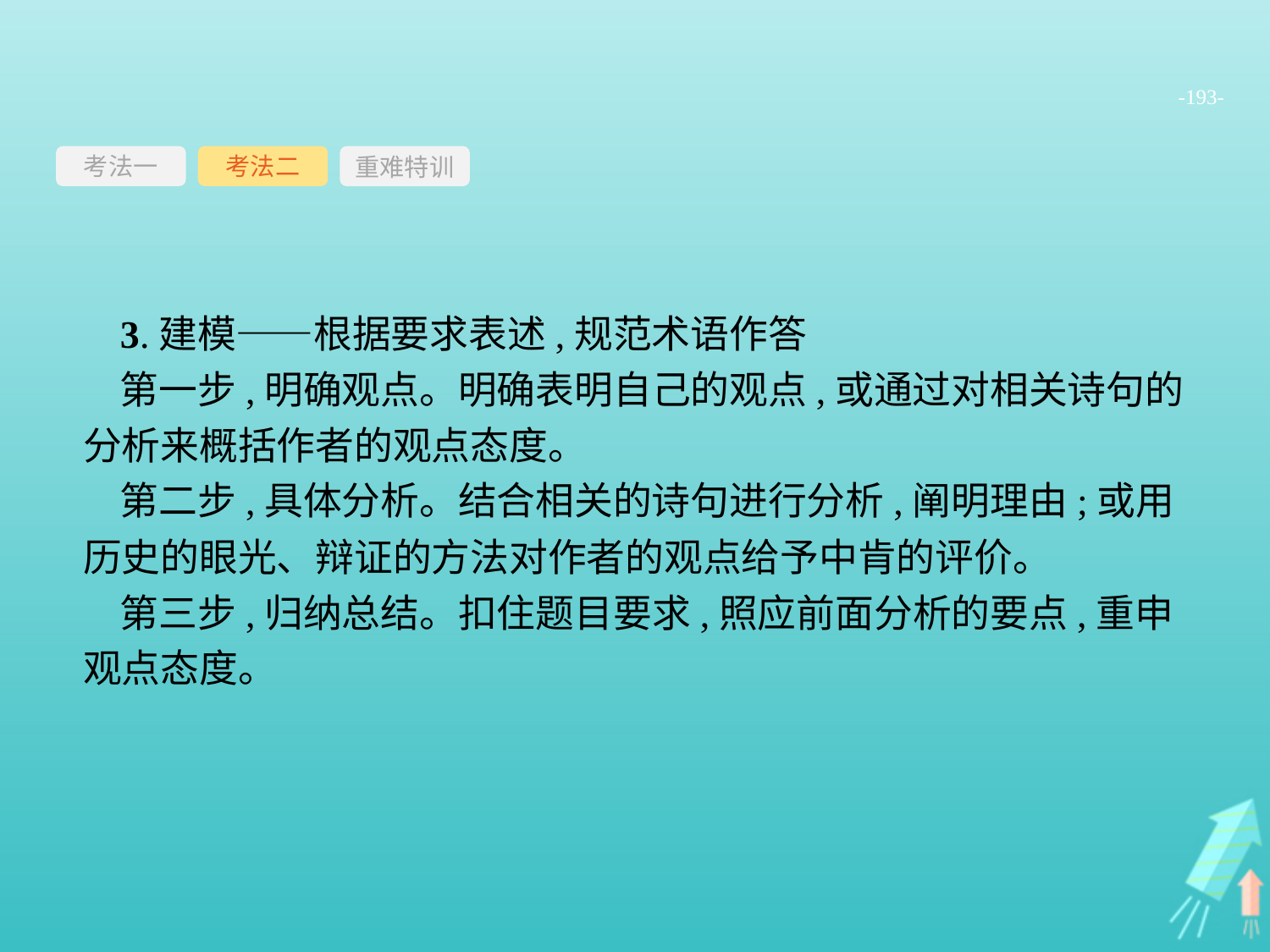

-193-
考法一
重难特训
考法二
3.建模——根据要求表述,规范术语作答
第一步,明确观点。明确表明自己的观点,或通过对相关诗句的分析来概括作者的观点态度。
第二步,具体分析。结合相关的诗句进行分析,阐明理由;或用历史的眼光、辩证的方法对作者的观点给予中肯的评价。
第三步,归纳总结。扣住题目要求,照应前面分析的要点,重申观点态度。